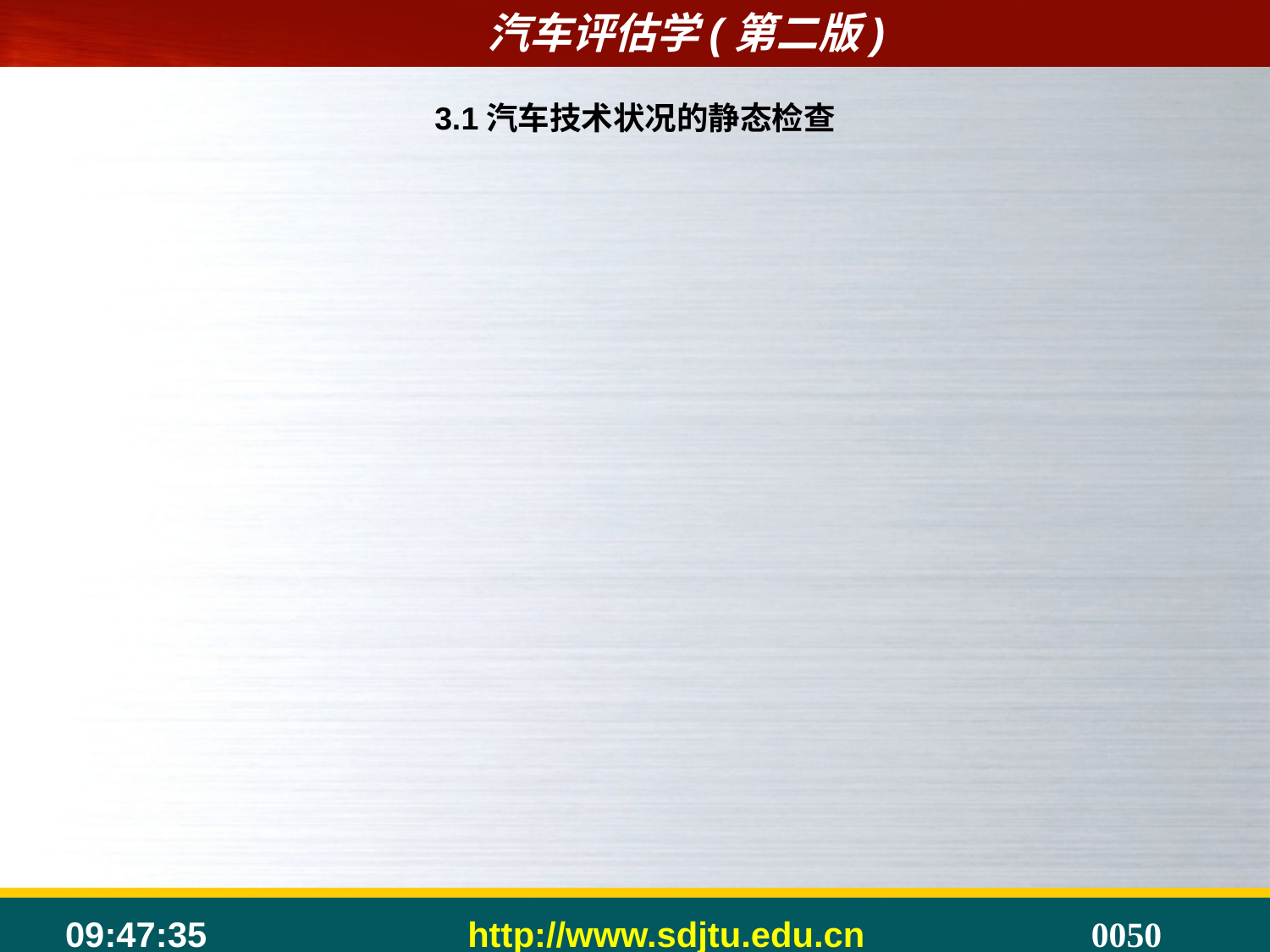

3.1汽车技术状况的静态检查
	静态检查主要包括身份辨别和外观检查两大部分内容。

3.1.1车辆的身份鉴别
	1.进口车的身份鉴别
	关于进口车的鉴别可以从以下几个方面进行：
	(1)检查车辆的产品合格证、维护保养手册是否齐全，并检查是否有商检证明书和商检标志。
	(2)检查汽车的车辆识别代号VIN编码。
	(3)检查车辆的外观。
	(4)检查发动机室。
	(5)检查变速器。
	2.国产车的身份鉴别
在鉴别国产车的身份时，首先检查汽车铭牌以及车辆识别代号VIN编码是否一致；其次检查发动机号、车架号与行驶证上的内容是否一致，初步判别车辆是否组装车或冒牌车。